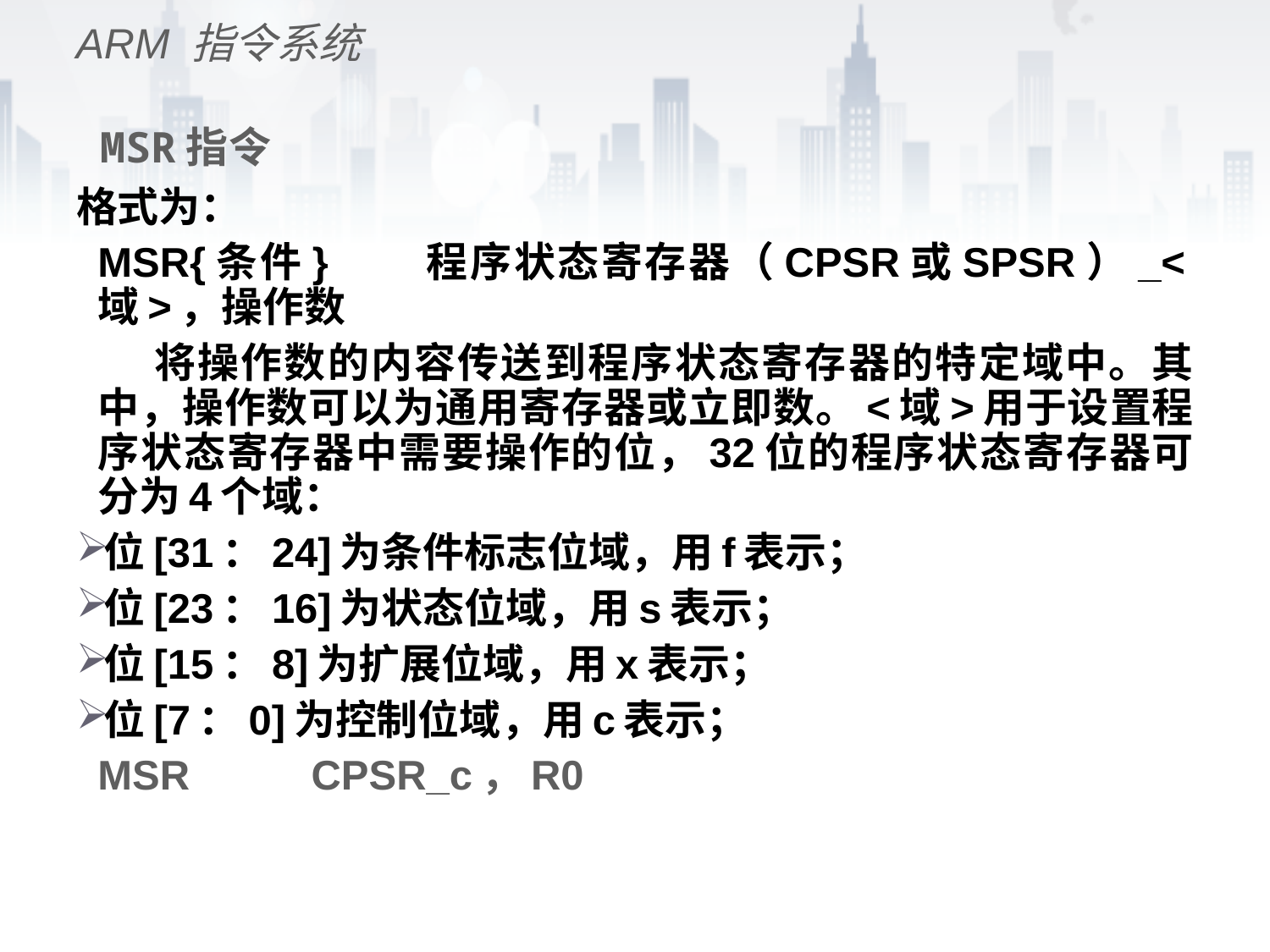

ARM 指令系统
# MSR指令
格式为：
	MSR{条件}	程序状态寄存器（CPSR或SPSR）_<域>，操作数
      将操作数的内容传送到程序状态寄存器的特定域中。其中，操作数可以为通用寄存器或立即数。<域>用于设置程序状态寄存器中需要操作的位，32位的程序状态寄存器可分为4个域：
位[31：24]为条件标志位域，用f表示；
位[23：16]为状态位域，用s表示；
位[15：8]为扩展位域，用x表示；
位[7：0]为控制位域，用c表示；
	MSR   	CPSR_c，R0